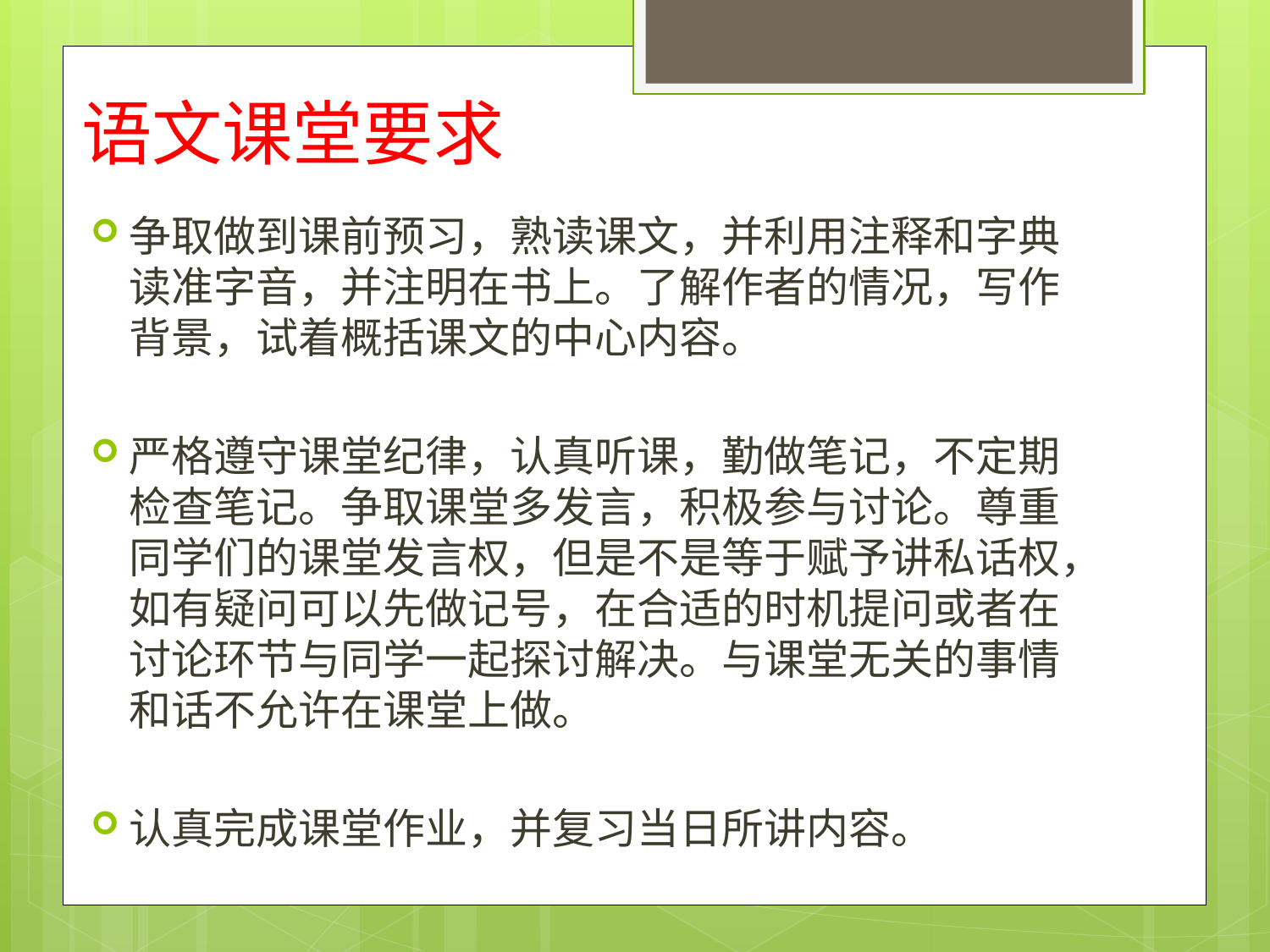

# 语文课堂要求

争取做到课前预习，熟读课文，并利用注释和字典读准字音，并注明在书上。了解作者的情况，写作背景，试着概括课文的中心内容。

严格遵守课堂纪律，认真听课，勤做笔记，不定期检查笔记。争取课堂多发言，积极参与讨论。尊重同学们的课堂发言权，但是不是等于赋予讲私话权，如有疑问可以先做记号，在合适的时机提问或者在讨论环节与同学一起探讨解决。与课堂无关的事情和话不允许在课堂上做。

认真完成课堂作业，并复习当日所讲内容。